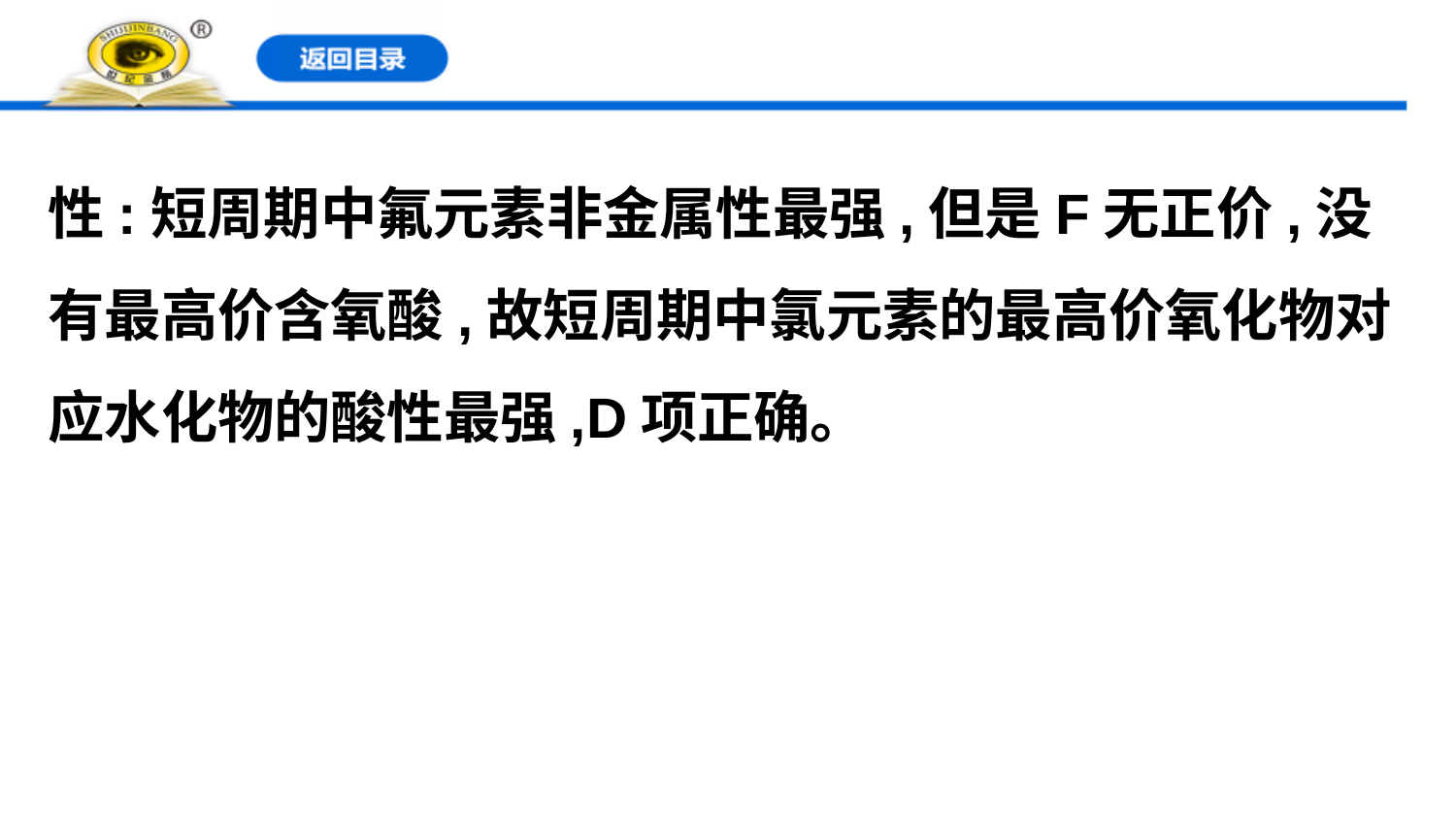

性:短周期中氟元素非金属性最强,但是F无正价,没有最高价含氧酸,故短周期中氯元素的最高价氧化物对应水化物的酸性最强,D项正确。